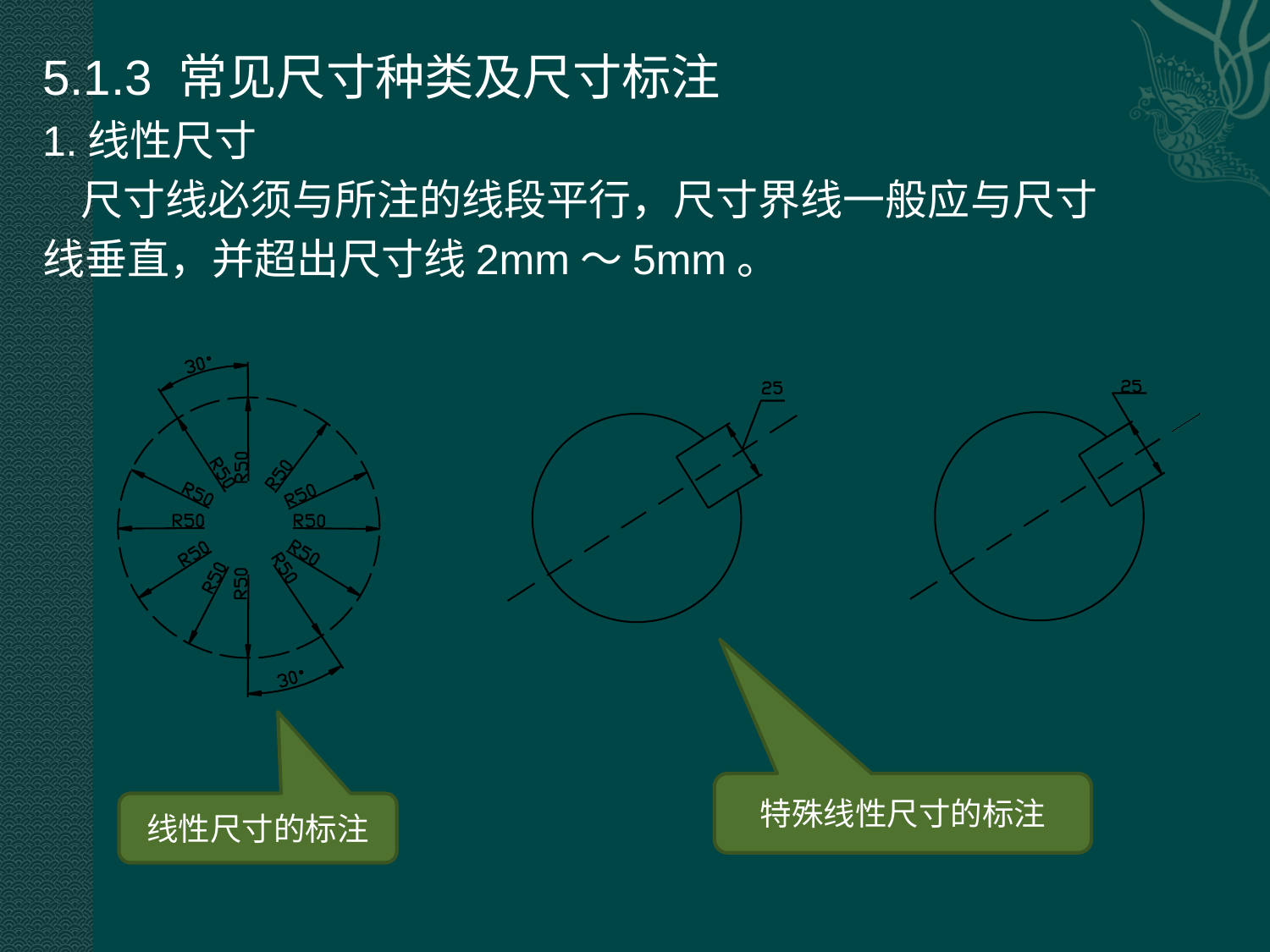

5.1.3 常见尺寸种类及尺寸标注
1.线性尺寸
   尺寸线必须与所注的线段平行，尺寸界线一般应与尺寸
线垂直，并超出尺寸线2mm～5mm。

特殊线性尺寸的标注
线性尺寸的标注